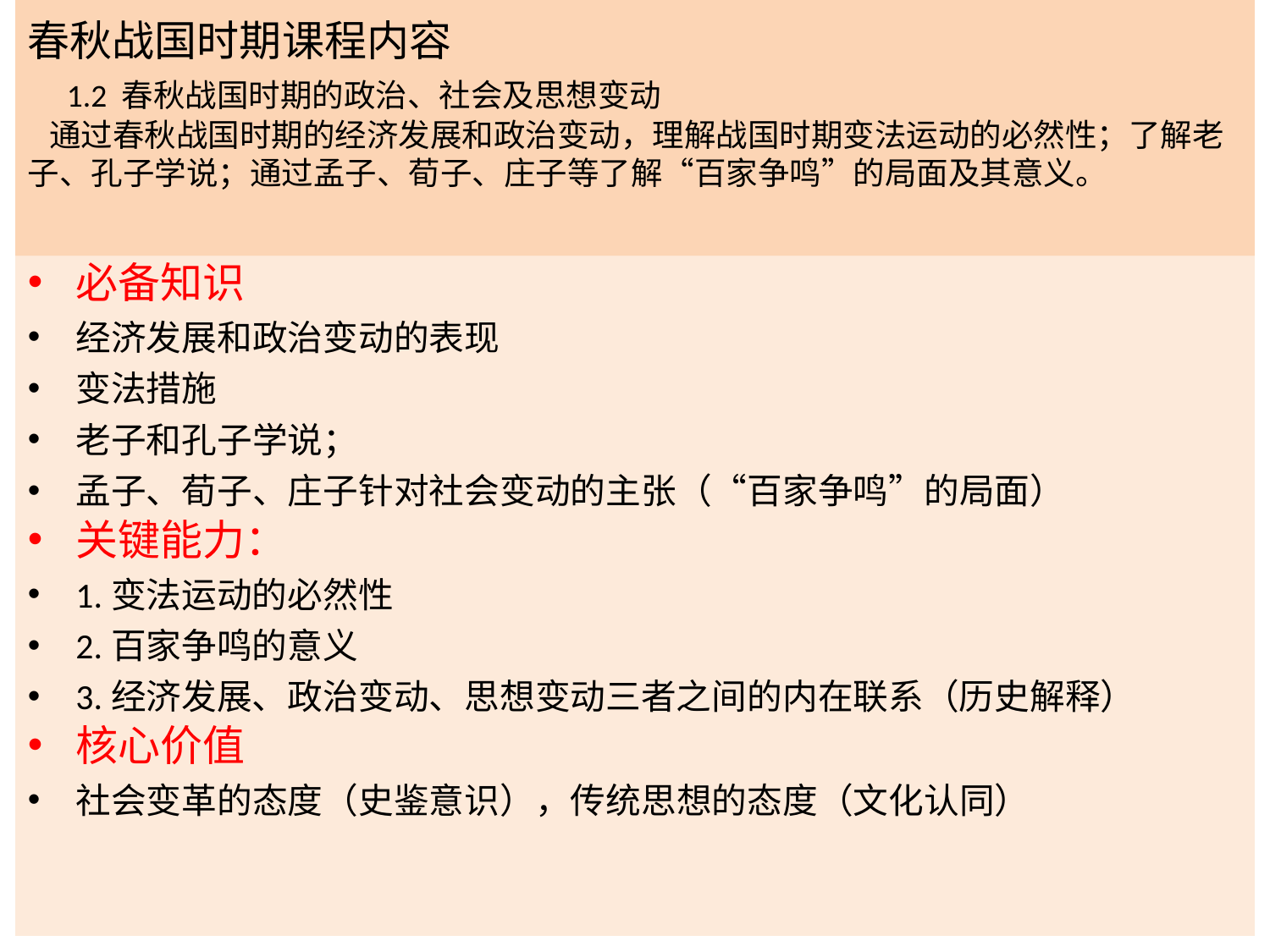

# 春秋战国时期课程内容 1.2 春秋战国时期的政治、社会及思想变动 通过春秋战国时期的经济发展和政治变动，理解战国时期变法运动的必然性；了解老子、孔子学说；通过孟子、荀子、庄子等了解“百家争鸣”的局面及其意义。
必备知识
经济发展和政治变动的表现
变法措施
老子和孔子学说；
孟子、荀子、庄子针对社会变动的主张（“百家争鸣”的局面）
关键能力：
1.变法运动的必然性
2.百家争鸣的意义
3.经济发展、政治变动、思想变动三者之间的内在联系（历史解释）
核心价值
社会变革的态度（史鉴意识），传统思想的态度（文化认同）